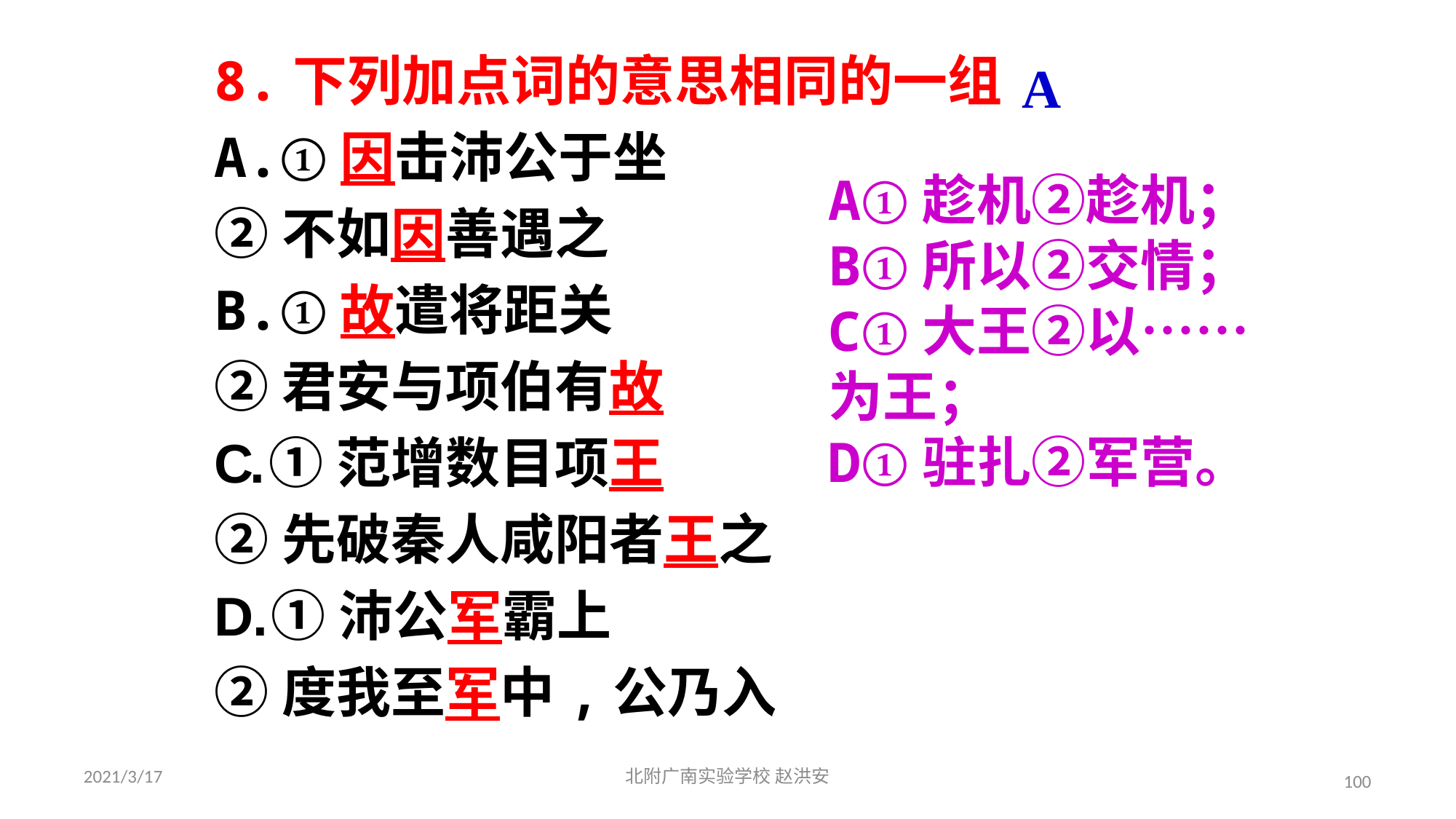

8.下列加点词的意思相同的一组
A.①因击沛公于坐
②不如因善遇之
B.①故遣将距关
②君安与项伯有故
①范增数目项王
②先破秦人咸阳者王之
①沛公军霸上
②度我至军中,公乃入
A
A①趁机②趁机；B①所以②交情；C①大王②以……为王；
D①驻扎②军营。
2021/3/17
北附广南实验学校 赵洪安
100